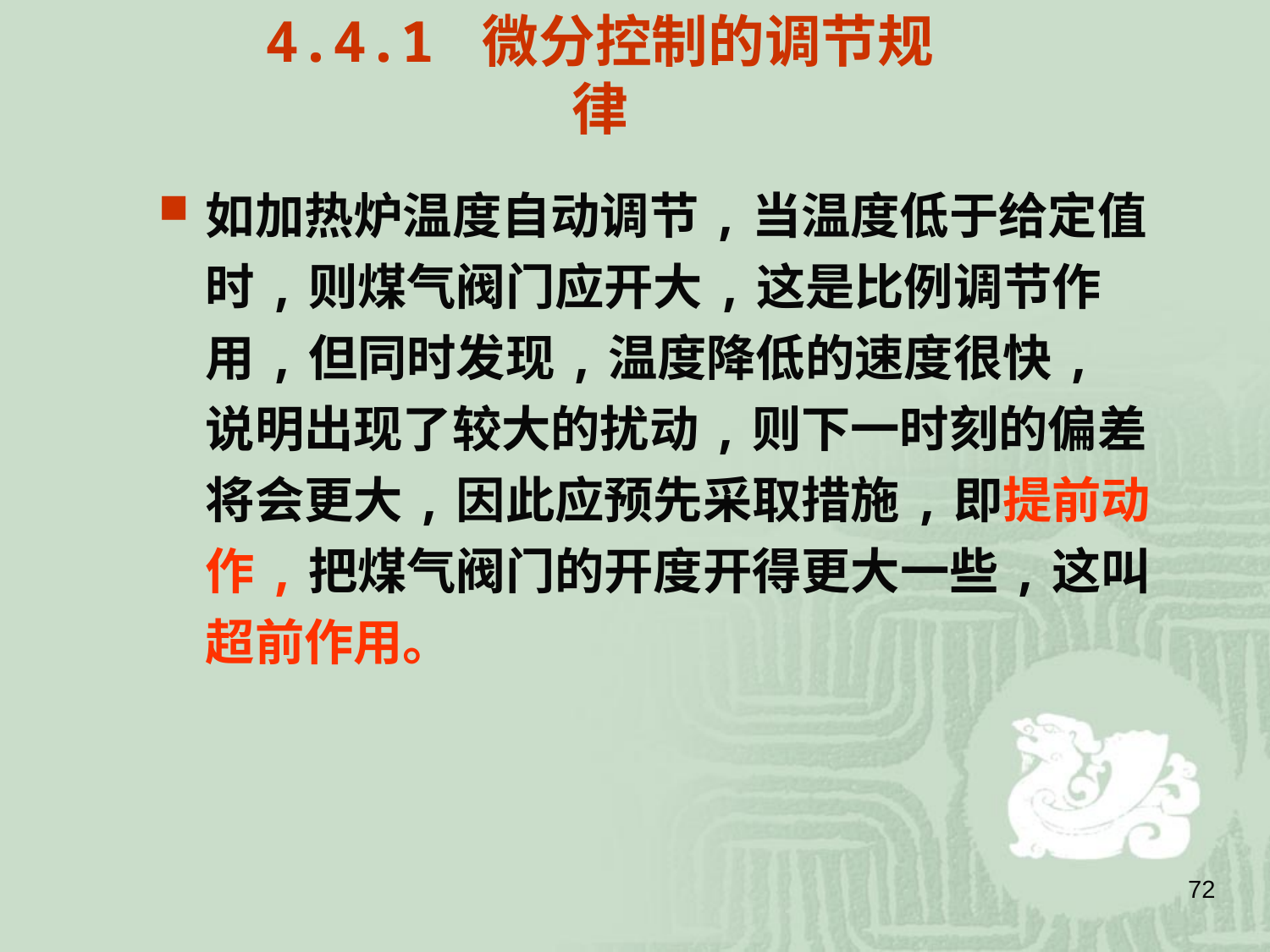

4.4.1 微分控制的调节规律
如加热炉温度自动调节,当温度低于给定值时,则煤气阀门应开大,这是比例调节作用,但同时发现,温度降低的速度很快,说明出现了较大的扰动,则下一时刻的偏差将会更大,因此应预先采取措施,即提前动作,把煤气阀门的开度开得更大一些,这叫超前作用。
72